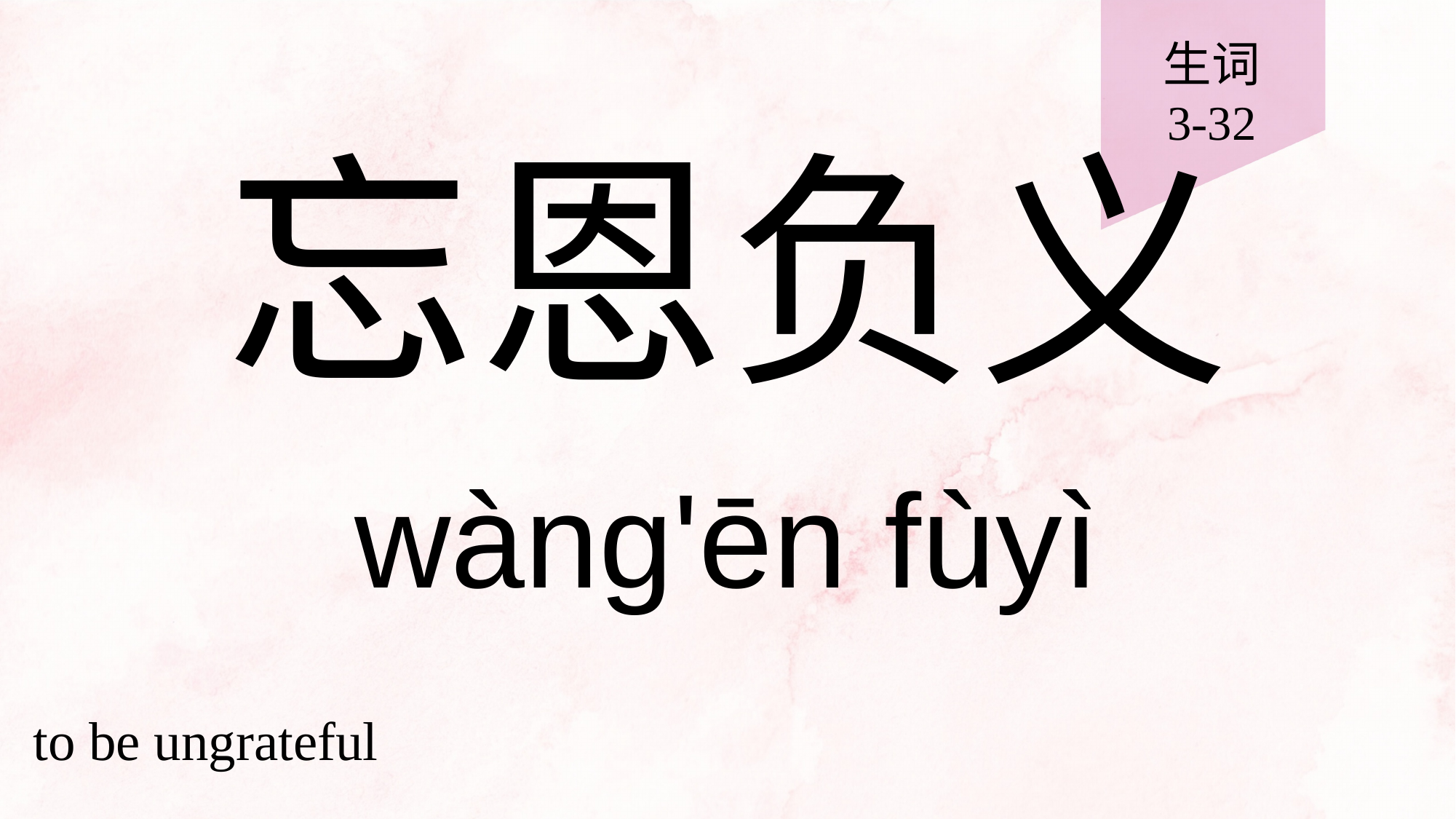

生词
3-32
# 忘恩负义
wàng'ēn fùyì
to be ungrateful